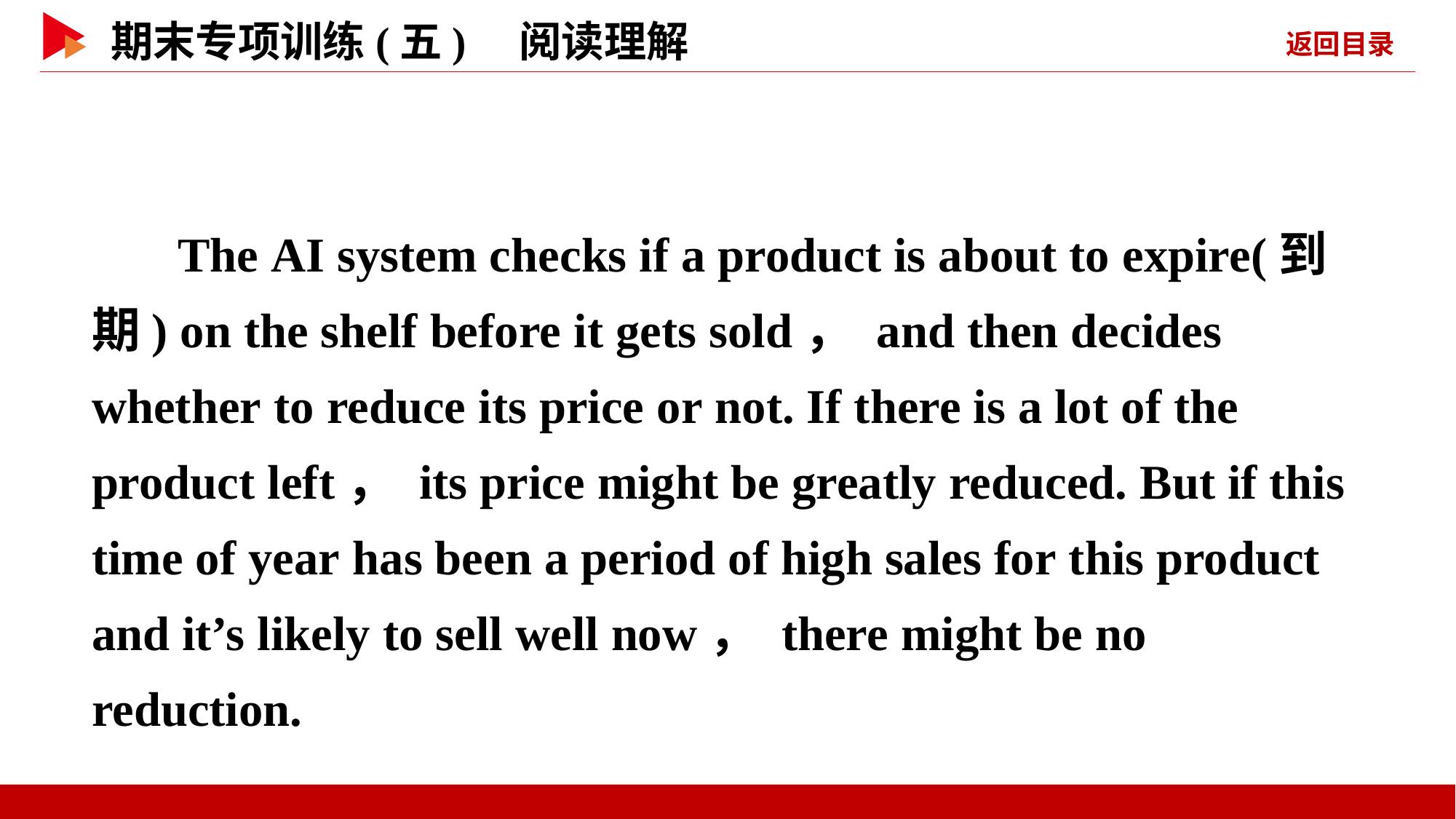

The AI system checks if a product is about to expire(到期) on the shelf before it gets sold， and then decides whether to reduce its price or not. If there is a lot of the product left， its price might be greatly reduced. But if this time of year has been a period of high sales for this product and it’s likely to sell well now， there might be no reduction.